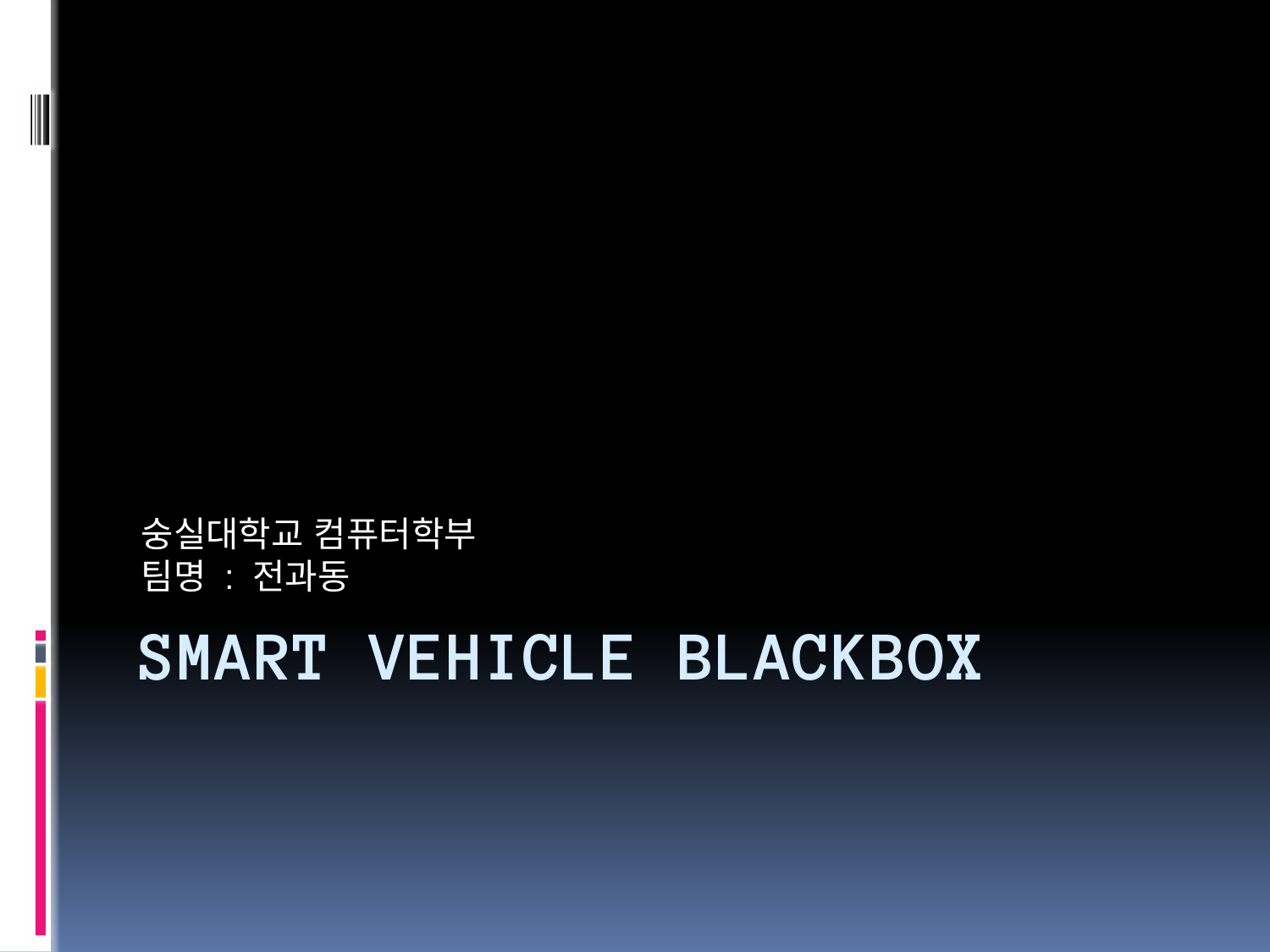

숭실대학교 컴퓨터학부
팀명 : 전과동
# Smart Vehicle Blackbox